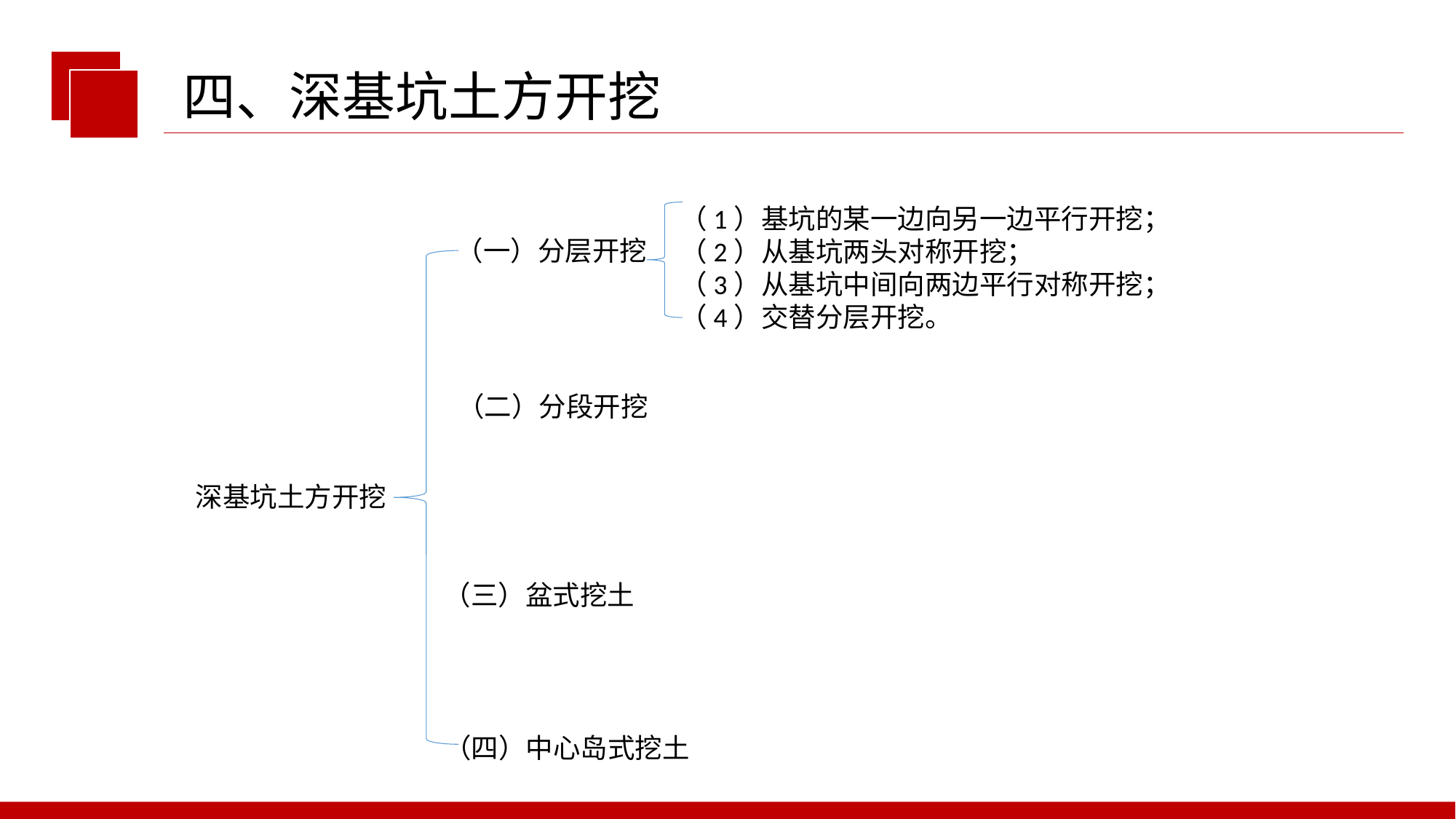

四、深基坑土方开挖
（1）基坑的某一边向另一边平行开挖；
（2）从基坑两头对称开挖；
（3）从基坑中间向两边平行对称开挖；
（4）交替分层开挖。

（一）分层开挖

（二）分段开挖
深基坑土方开挖
（三）盆式挖土
（四）中心岛式挖土